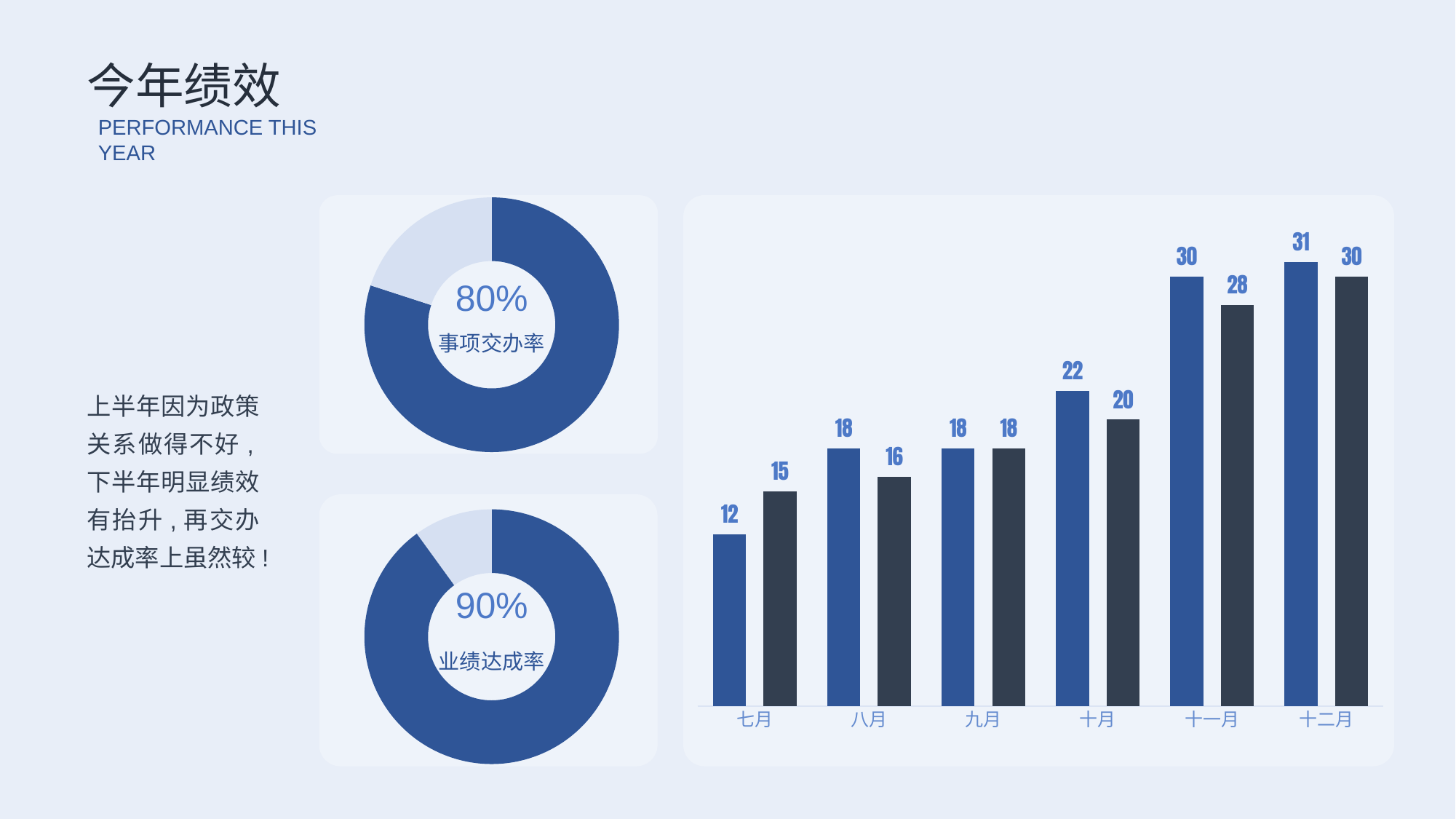

今年绩效
PERFORMANCE THIS YEAR

### Chart

| Category | 销售额 |
|---|---|
| 季度 | 80.0 |
| 季度 | 20.0 |

### Chart

| Category | xx年业绩 | xx年业绩2 |
|---|---|---|
| 七月 | 12.0 | 15.0 |
| 八月 | 18.0 | 16.0 |
| 九月 | 18.0 | 18.0 |
| 十月 | 22.0 | 20.0 |
| 十一月 | 30.0 | 28.0 |
| 十二月 | 31.0 | 30.0 |

80%
事项交办率
上半年因为政策关系做得不好,下半年明显绩效有抬升,再交办达成率上虽然较!

### Chart

| Category | xx销售额 |
|---|---|
| 季度 | 90.0 |
| 季度 | 10.0 |
90%
业绩达成率